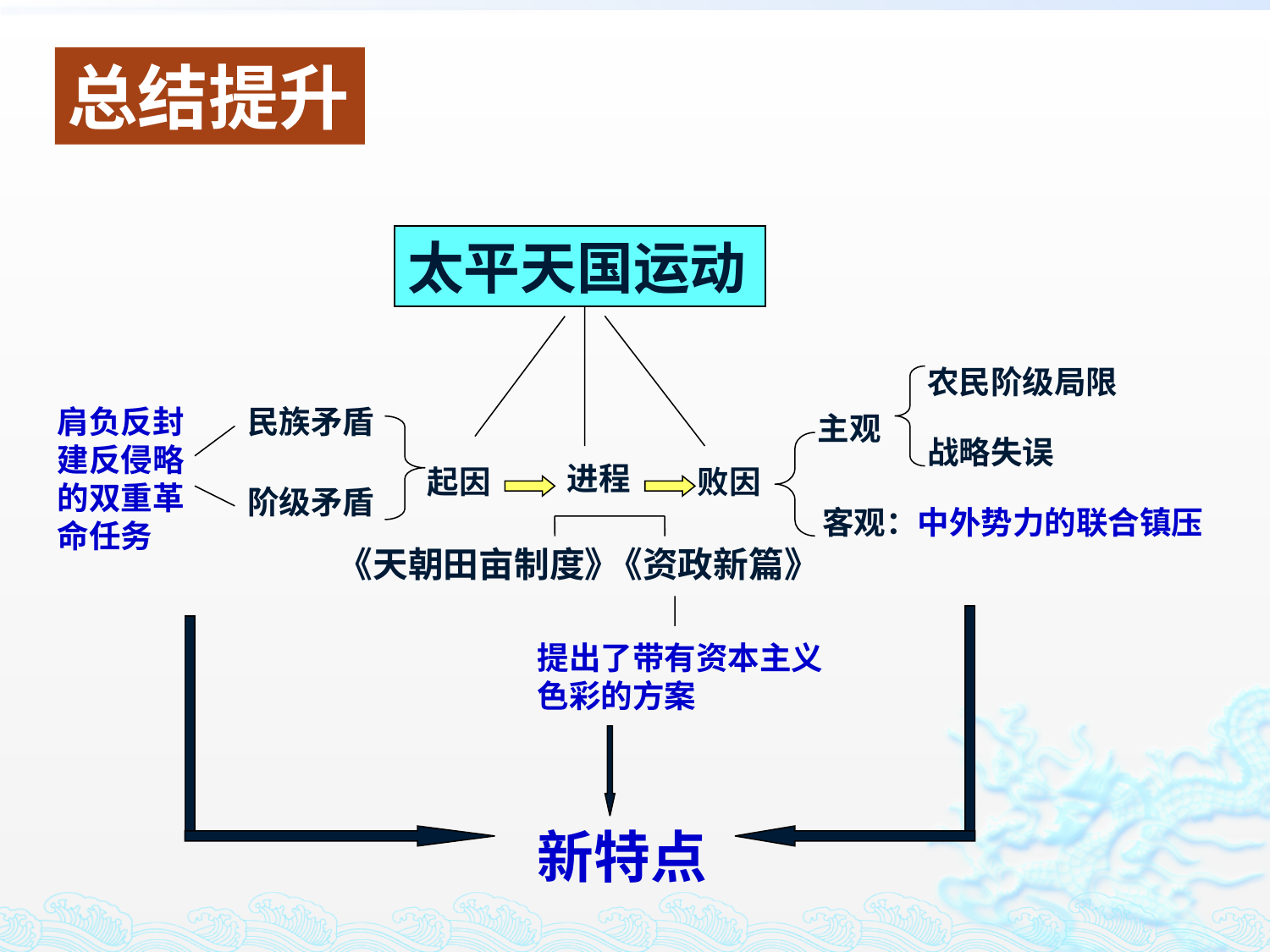

总结提升
太平天国运动

肩负反封建反侵略的双重革命任务
民族矛盾
主观

战略失误

进程
起因
败因
阶级矛盾

客观：
中外势力的联合镇压

《天朝田亩制度》
《资政新篇》

提出了带有资本主义色彩的方案

新特点
农民阶级局限